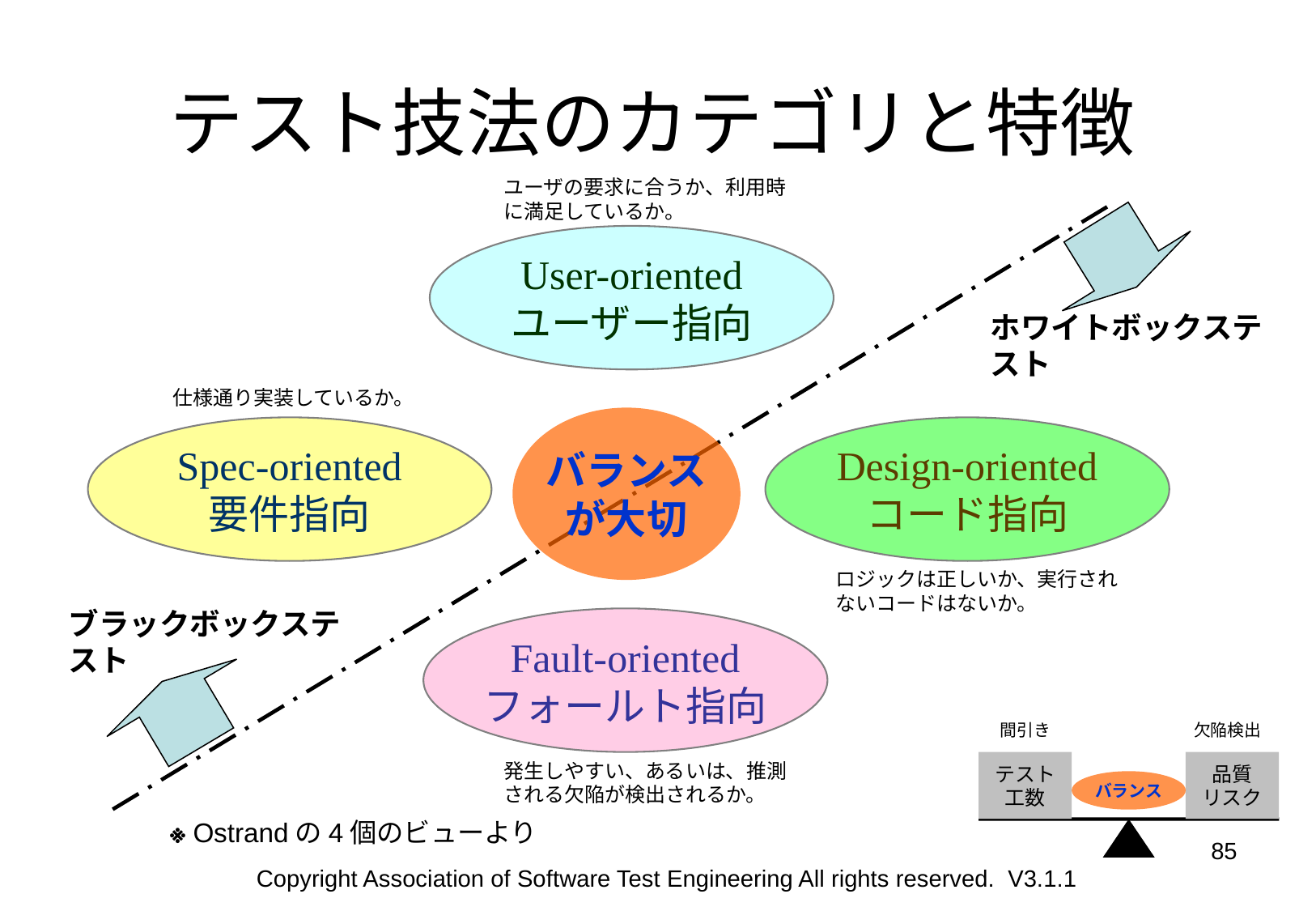

# テスト技法のカテゴリと特徴
ユーザの要求に合うか、利用時に満足しているか。

User-oriented
ユーザー指向
ホワイトボックステスト
仕様通り実装しているか。
バランス
が大切
Spec-oriented
要件指向
Design-oriented
コード指向
ロジックは正しいか、実行されないコードはないか。
ブラックボックステスト
Fault-oriented
フォールト指向

間引き
欠陥検出
発生しやすい、あるいは、推測される欠陥が検出されるか。
テスト
工数
品質
リスク

バランス
※ Ostrandの4個のビューより
85
Copyright Association of Software Test Engineering All rights reserved.  V3.1.1